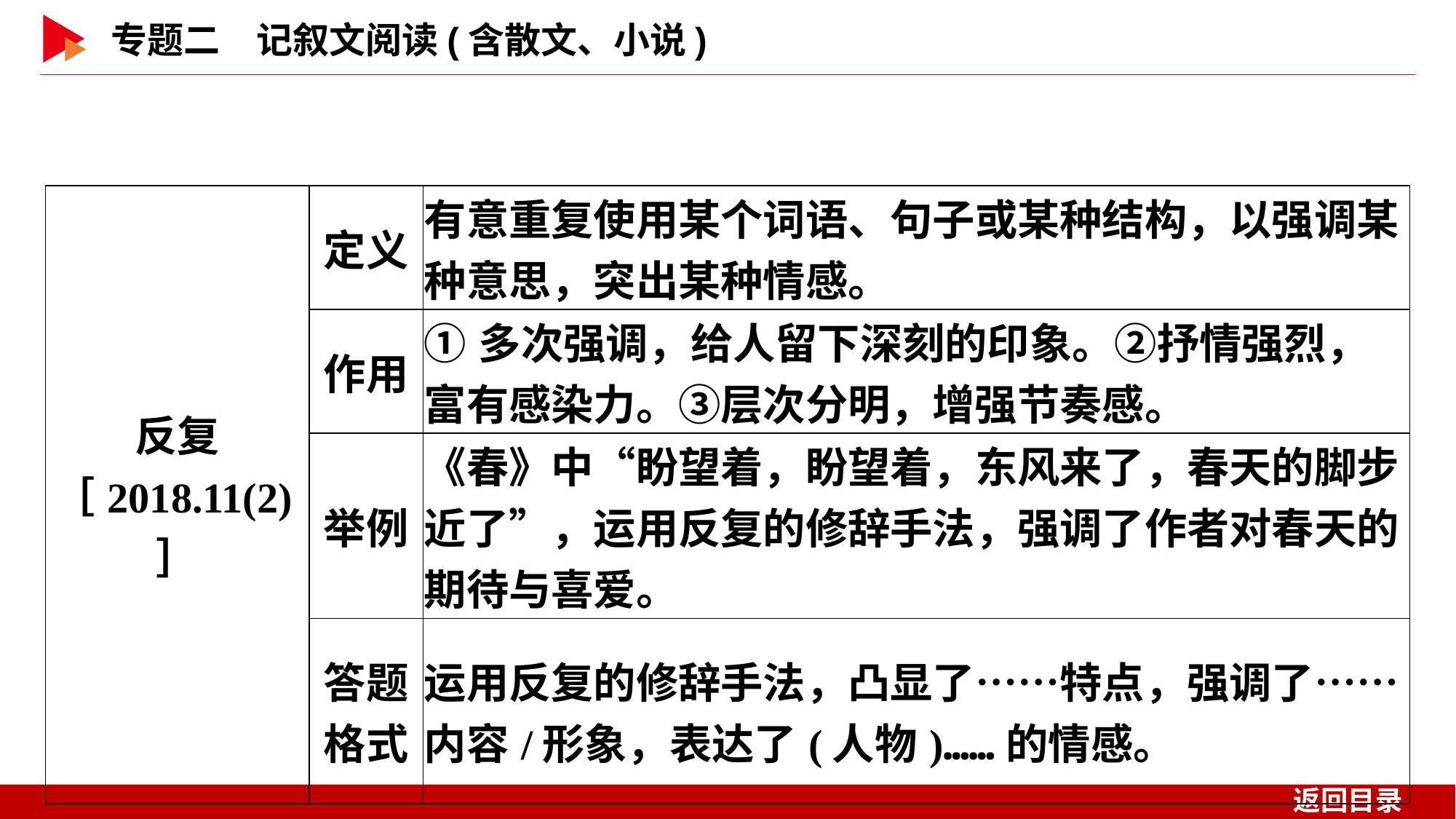

| 反复 ［2018.11(2)］ | 定义 | 有意重复使用某个词语、句子或某种结构，以强调某种意思，突出某种情感。 |
| --- | --- | --- |
|  | 作用 | ①多次强调，给人留下深刻的印象。②抒情强烈，富有感染力。③层次分明，增强节奏感。 |
|  | 举例 | 《春》中“盼望着，盼望着，东风来了，春天的脚步近了”，运用反复的修辞手法，强调了作者对春天的期待与喜爱。 |
|  | 答题 格式 | 运用反复的修辞手法，凸显了……特点，强调了……内容/形象，表达了(人物)……的情感。 |